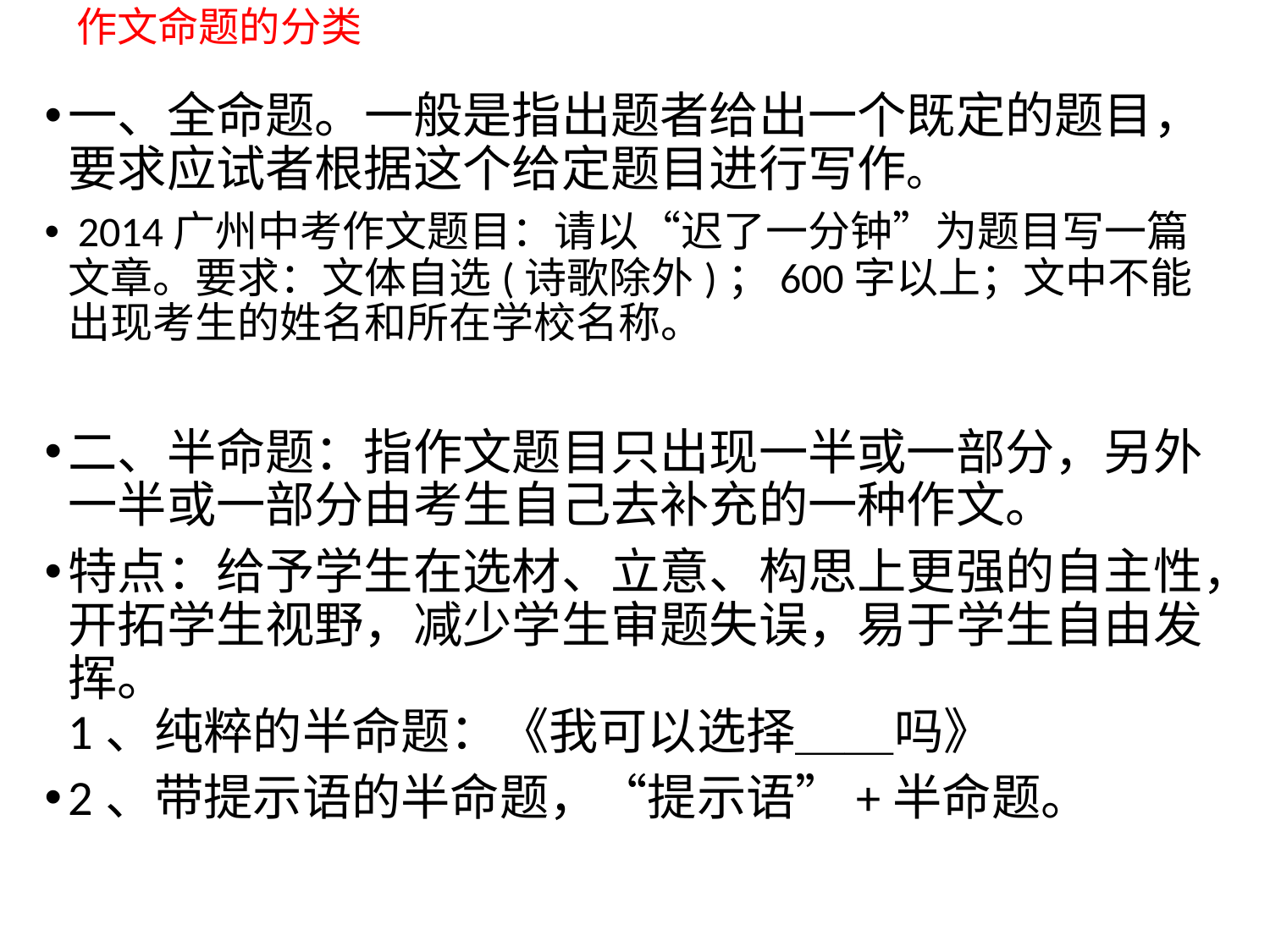

# 作文命题的分类
一、全命题。一般是指出题者给出一个既定的题目，要求应试者根据这个给定题目进行写作。
 2014广州中考作文题目：请以“迟了一分钟”为题目写一篇文章。要求：文体自选(诗歌除外)；600字以上；文中不能出现考生的姓名和所在学校名称。

二、半命题：指作文题目只出现一半或一部分，另外一半或一部分由考生自己去补充的一种作文。
特点：给予学生在选材、立意、构思上更强的自主性，开拓学生视野，减少学生审题失误，易于学生自由发挥。
1、纯粹的半命题：《我可以选择＿＿吗》
2、带提示语的半命题，“提示语”+半命题。